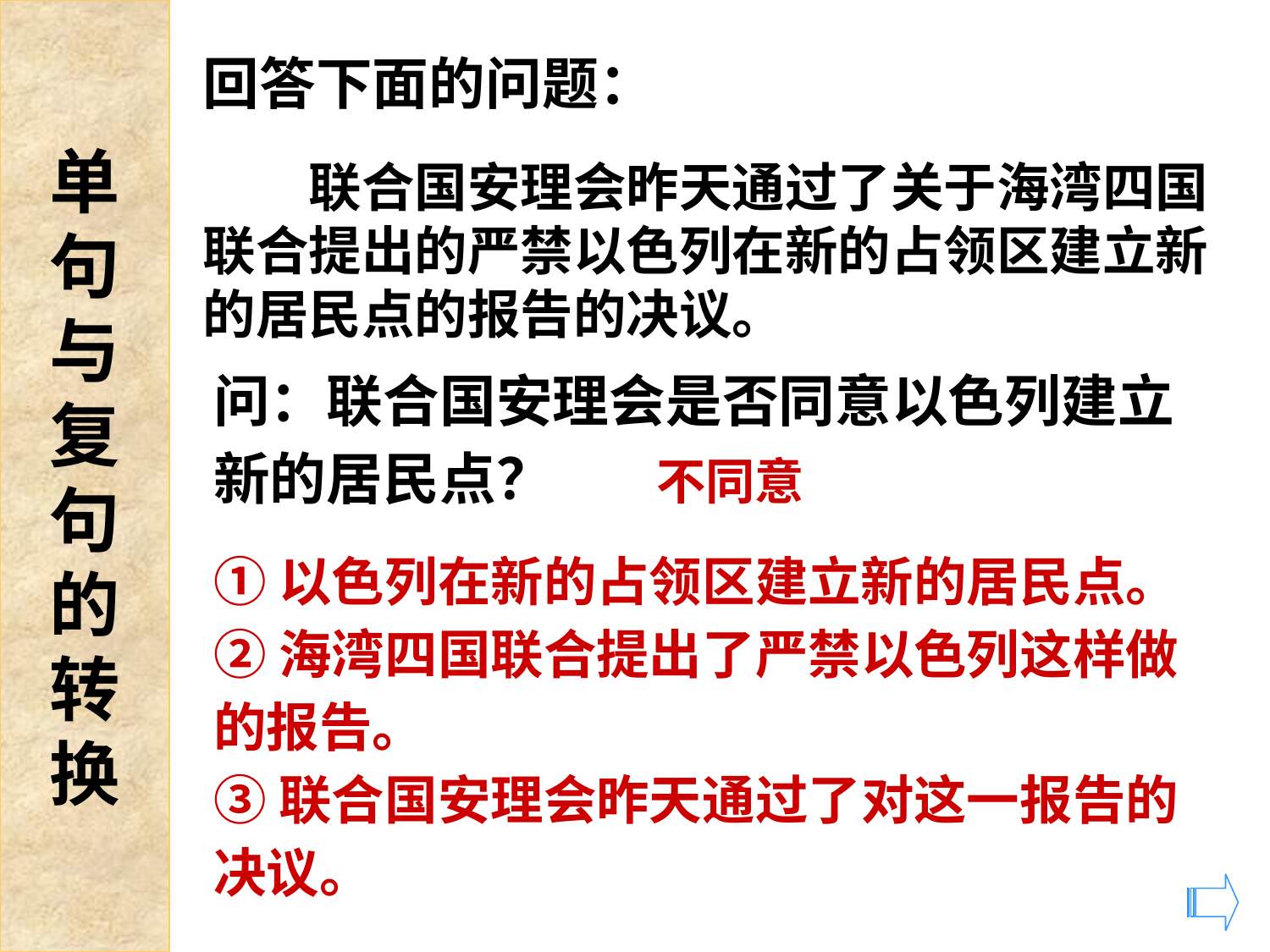

单
句
与
复
句
的
转
换
回答下面的问题：
　　联合国安理会昨天通过了关于海湾四国联合提出的严禁以色列在新的占领区建立新的居民点的报告的决议。
问：联合国安理会是否同意以色列建立新的居民点？
不同意
①以色列在新的占领区建立新的居民点。
②海湾四国联合提出了严禁以色列这样做的报告。
③联合国安理会昨天通过了对这一报告的决议。